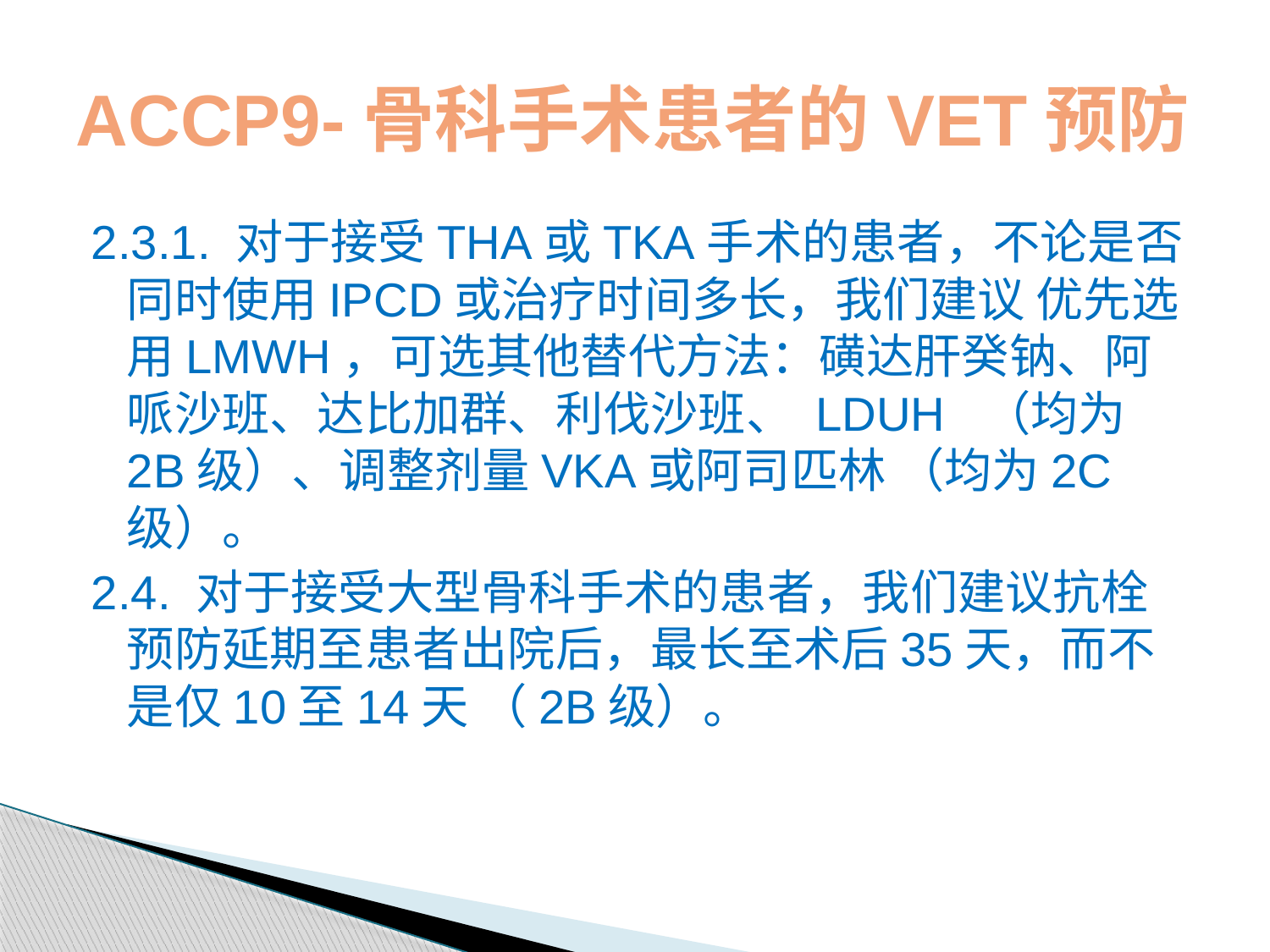

# ACCP9-骨科手术患者的VET预防
2.3.1. 对于接受THA或TKA手术的患者，不论是否同时使用IPCD或治疗时间多长，我们建议 优先选用LMWH，可选其他替代方法：磺达肝癸钠、阿哌沙班、达比加群、利伐沙班、 LDUH  （均为2B级）、调整剂量VKA或阿司匹林 （均为2C级）。
2.4. 对于接受大型骨科手术的患者，我们建议抗栓预防延期至患者出院后，最长至术后35天，而不是仅10至14天 （2B级）。